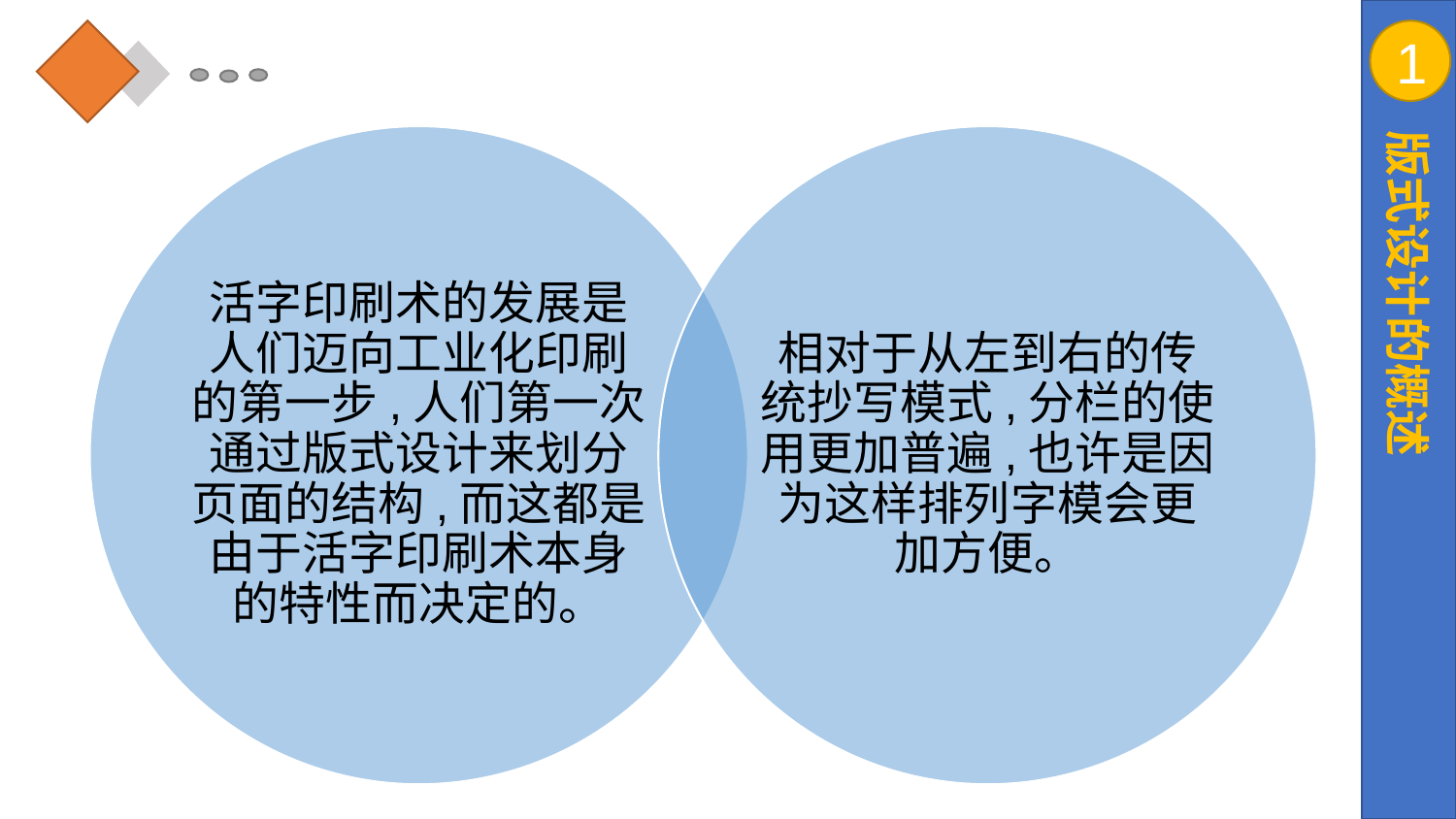

1

活字印刷术的发展是人们迈向工业化印刷的第一步,人们第一次通过版式设计来划分页面的结构,而这都是由于活字印刷术本身的特性而决定的。
相对于从左到右的传统抄写模式,分栏的使用更加普遍,也许是因为这样排列字模会更加方便。
版式设计的概述